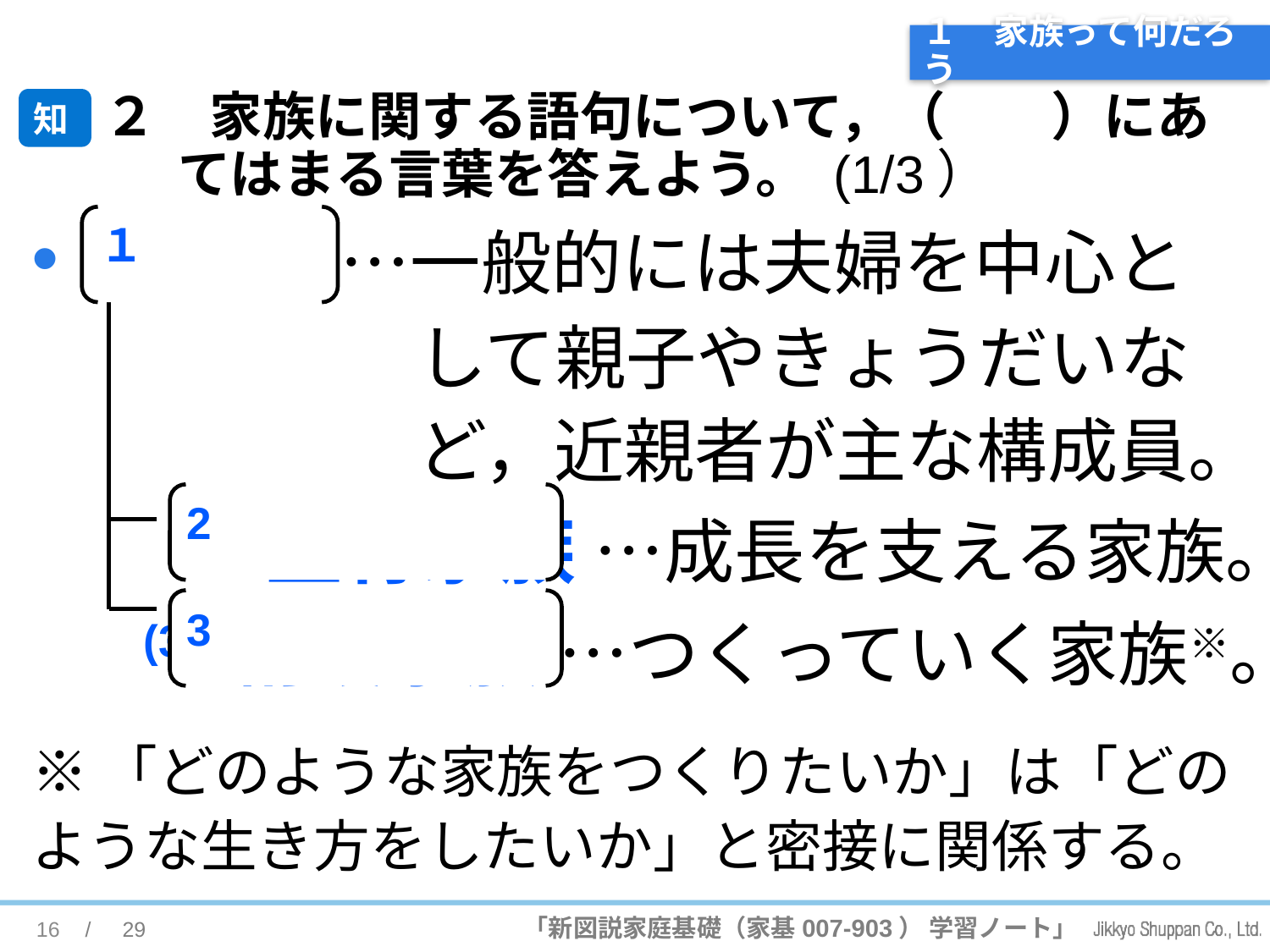

# １　家族って何だろう
知
２　家族に関する語句について，（　　）にあてはまる言葉を答えよう。 (1/3）
 (1) 家族 …一般的には夫婦を中心と
して親子やきょうだいなど，近親者が主な構成員。
　     (2) 生育家族 …成長を支える家族。
         (3) 創設家族 …つくっていく家族※。

※「どのような家族をつくりたいか」は「どのような生き方をしたいか」と密接に関係する。
１
2
3
16